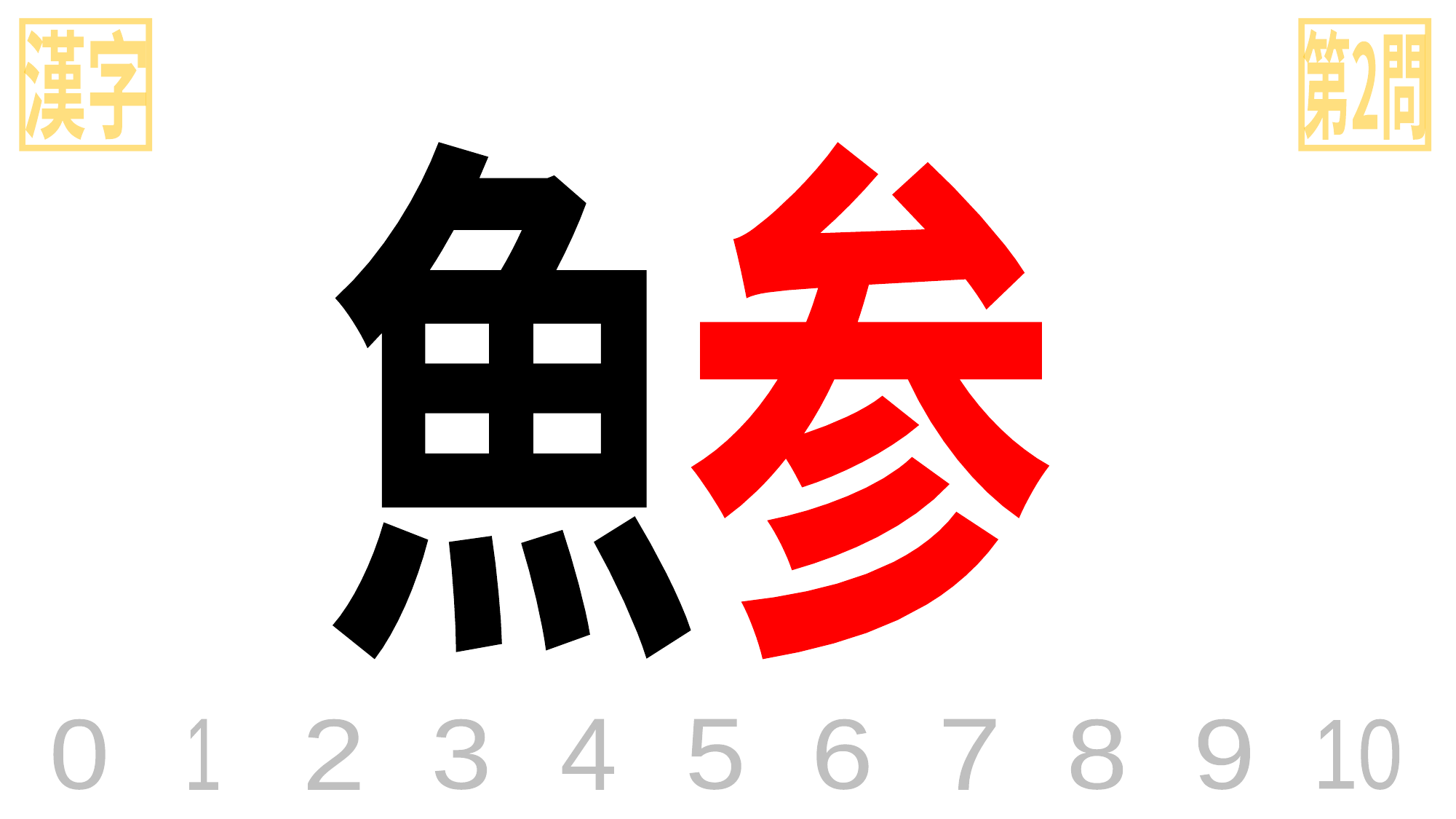

漢字

第2問
魚
参
0
1
2
3
4
5
6
7
8
9
10